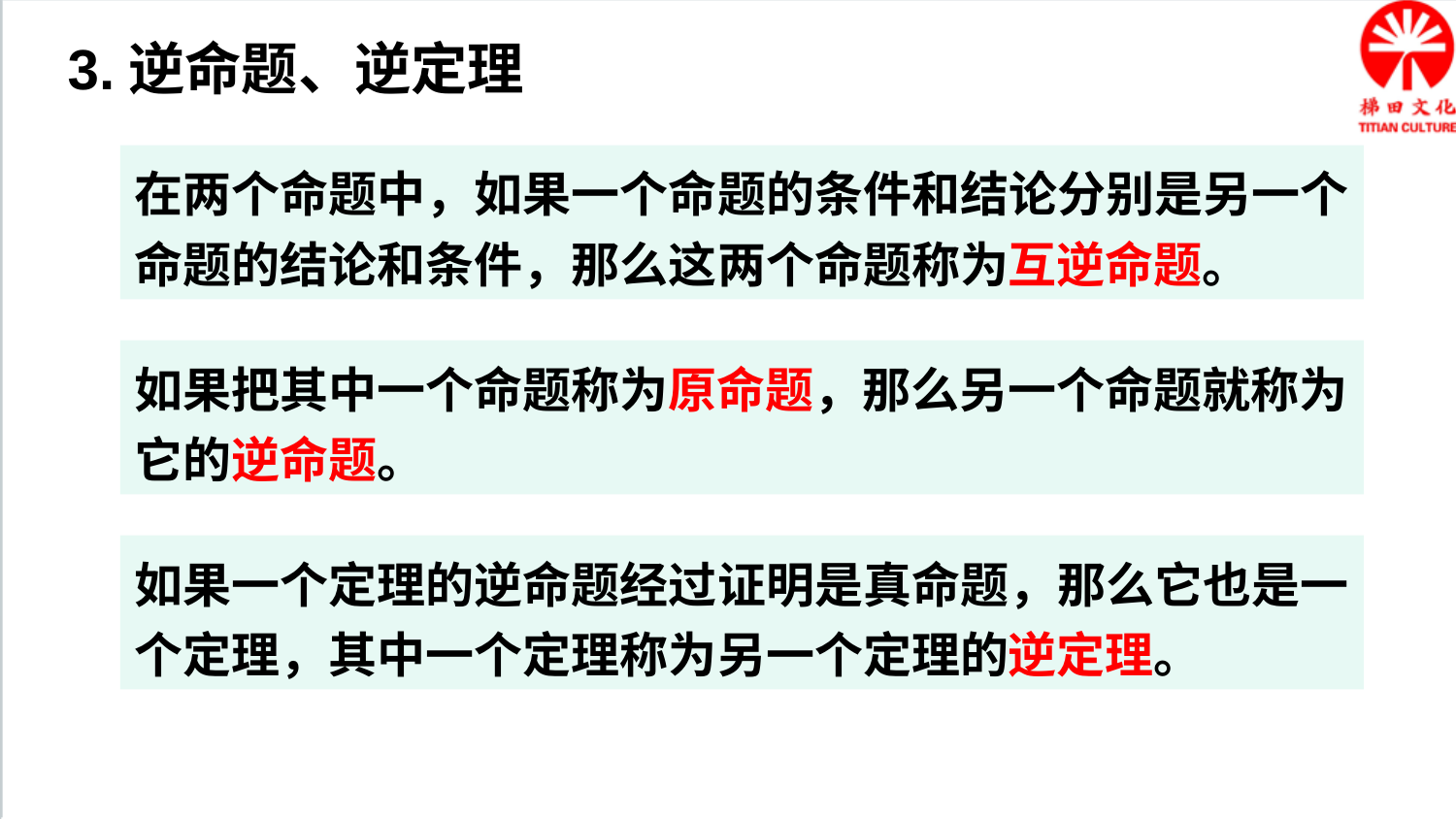

3.逆命题、逆定理
在两个命题中，如果一个命题的条件和结论分别是另一个命题的结论和条件，那么这两个命题称为互逆命题。
如果把其中一个命题称为原命题，那么另一个命题就称为它的逆命题。
如果一个定理的逆命题经过证明是真命题，那么它也是一个定理，其中一个定理称为另一个定理的逆定理。